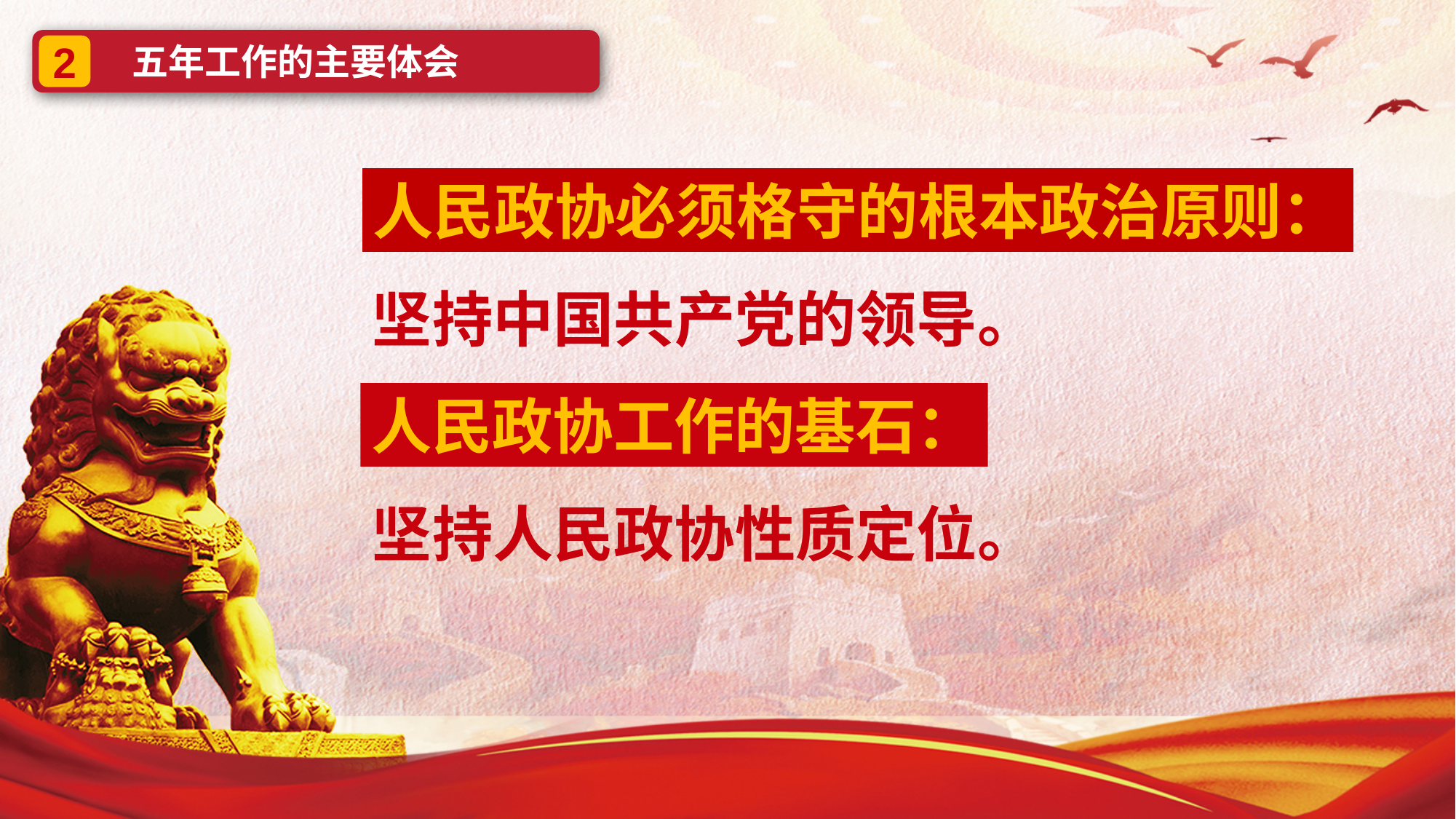

五年工作的主要体会
2
人民政协必须格守的根本政治原则：
坚持中国共产党的领导。
人民政协工作的基石：
坚持人民政协性质定位。